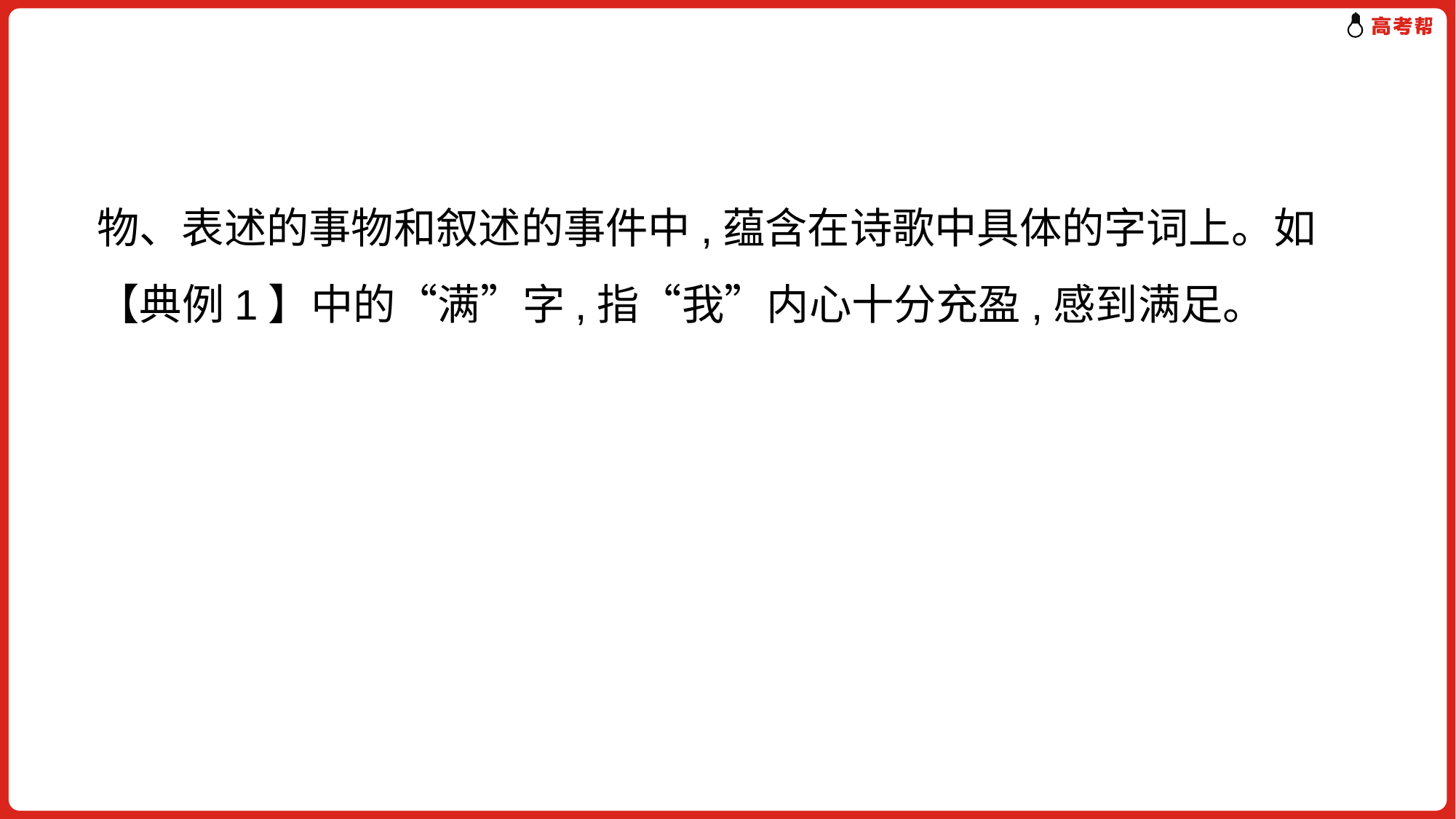

物、表述的事物和叙述的事件中,蕴含在诗歌中具体的字词上。如【典例1】中的“满”字,指“我”内心十分充盈,感到满足。